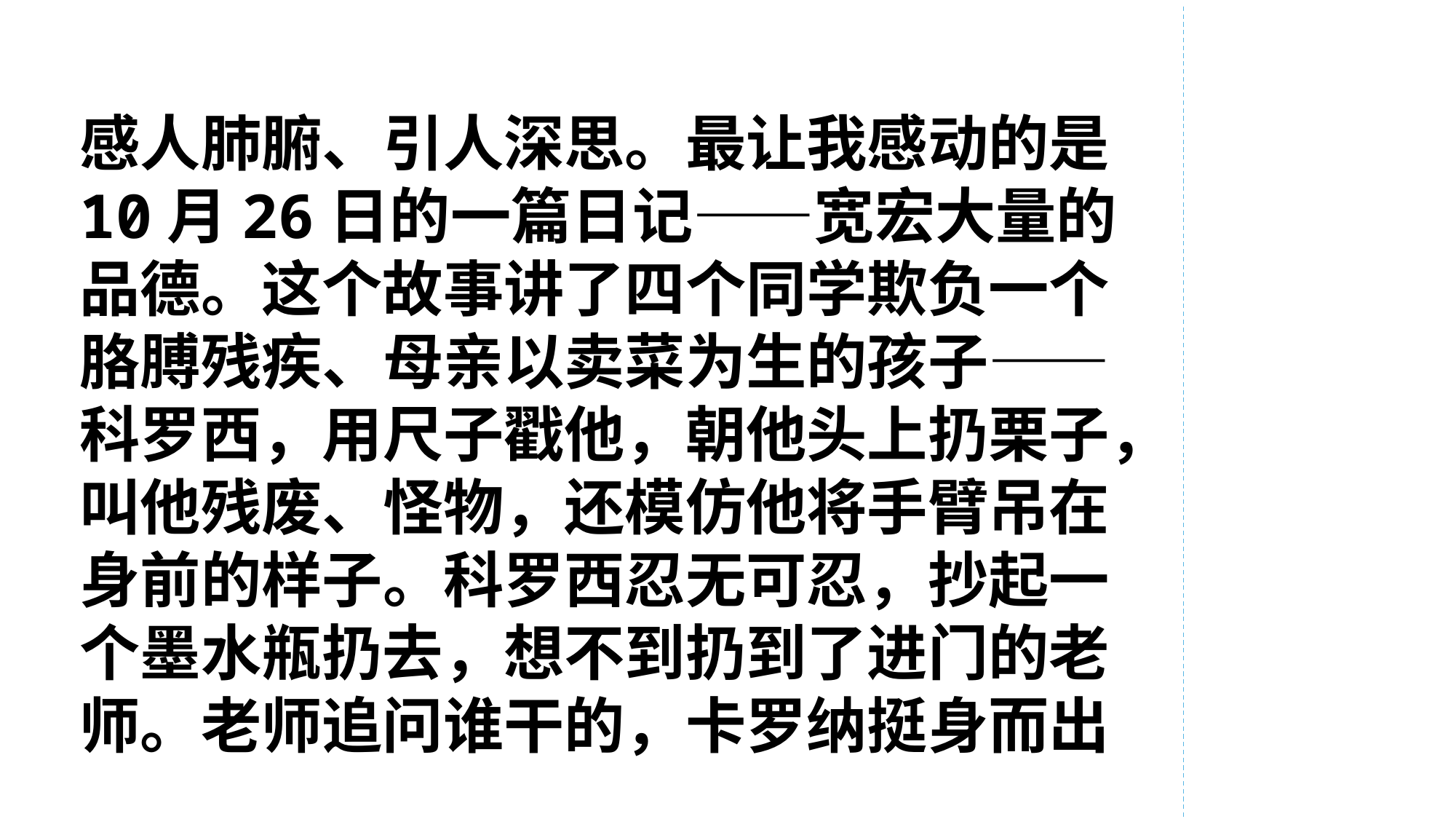

感人肺腑、引人深思。最让我感动的是10月26日的一篇日记——宽宏大量的品德。这个故事讲了四个同学欺负一个胳膊残疾、母亲以卖菜为生的孩子——科罗西，用尺子戳他，朝他头上扔栗子，叫他残废、怪物，还模仿他将手臂吊在身前的样子。科罗西忍无可忍，抄起一个墨水瓶扔去，想不到扔到了进门的老师。老师追问谁干的，卡罗纳挺身而出